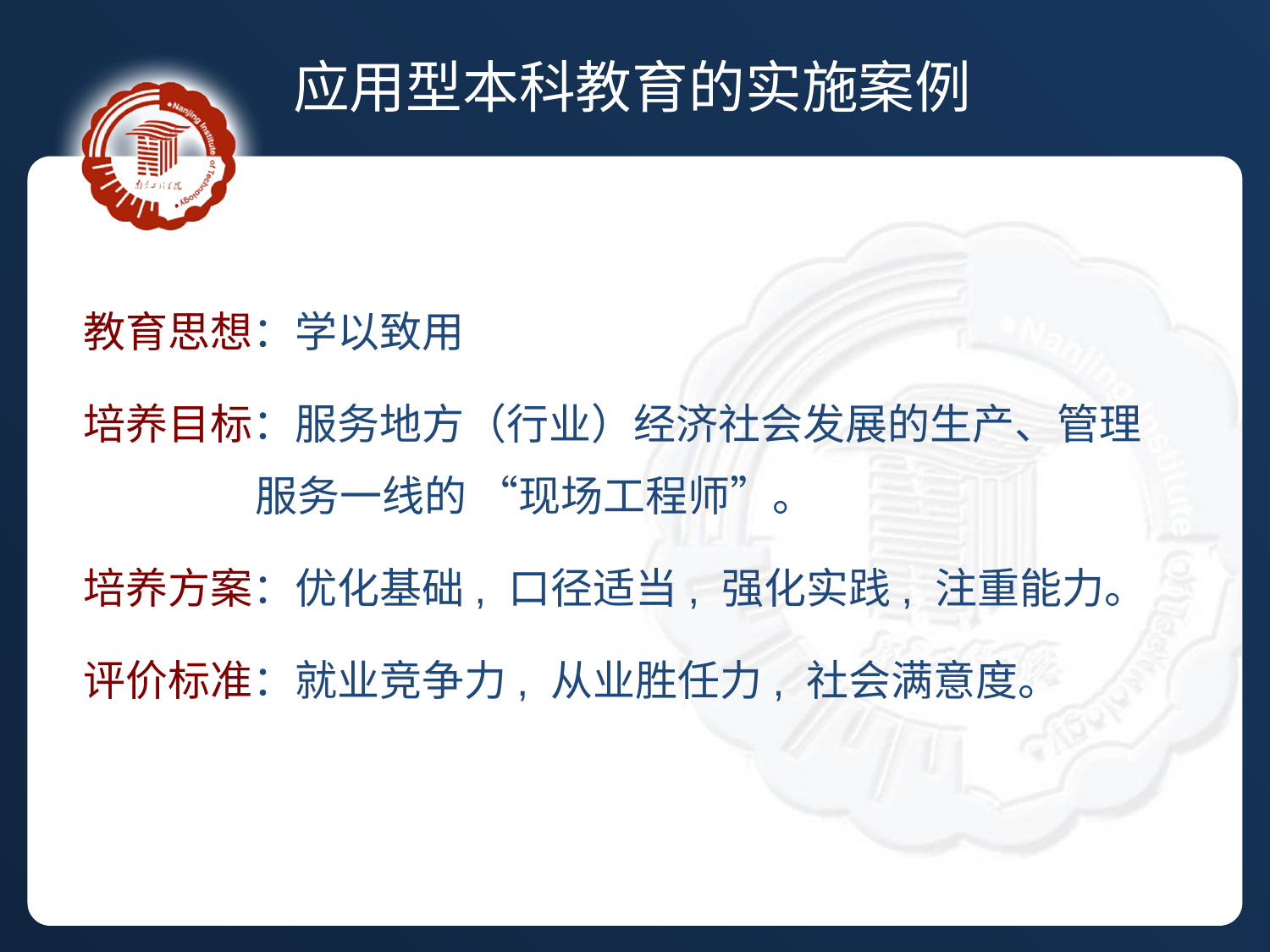

应用型本科教育的实施案例
教育思想：学以致用
培养目标：服务地方（行业）经济社会发展的生产、管理
                 服务一线的 “现场工程师”。
培养方案：优化基础, 口径适当, 强化实践, 注重能力。
评价标准：就业竞争力, 从业胜任力, 社会满意度。